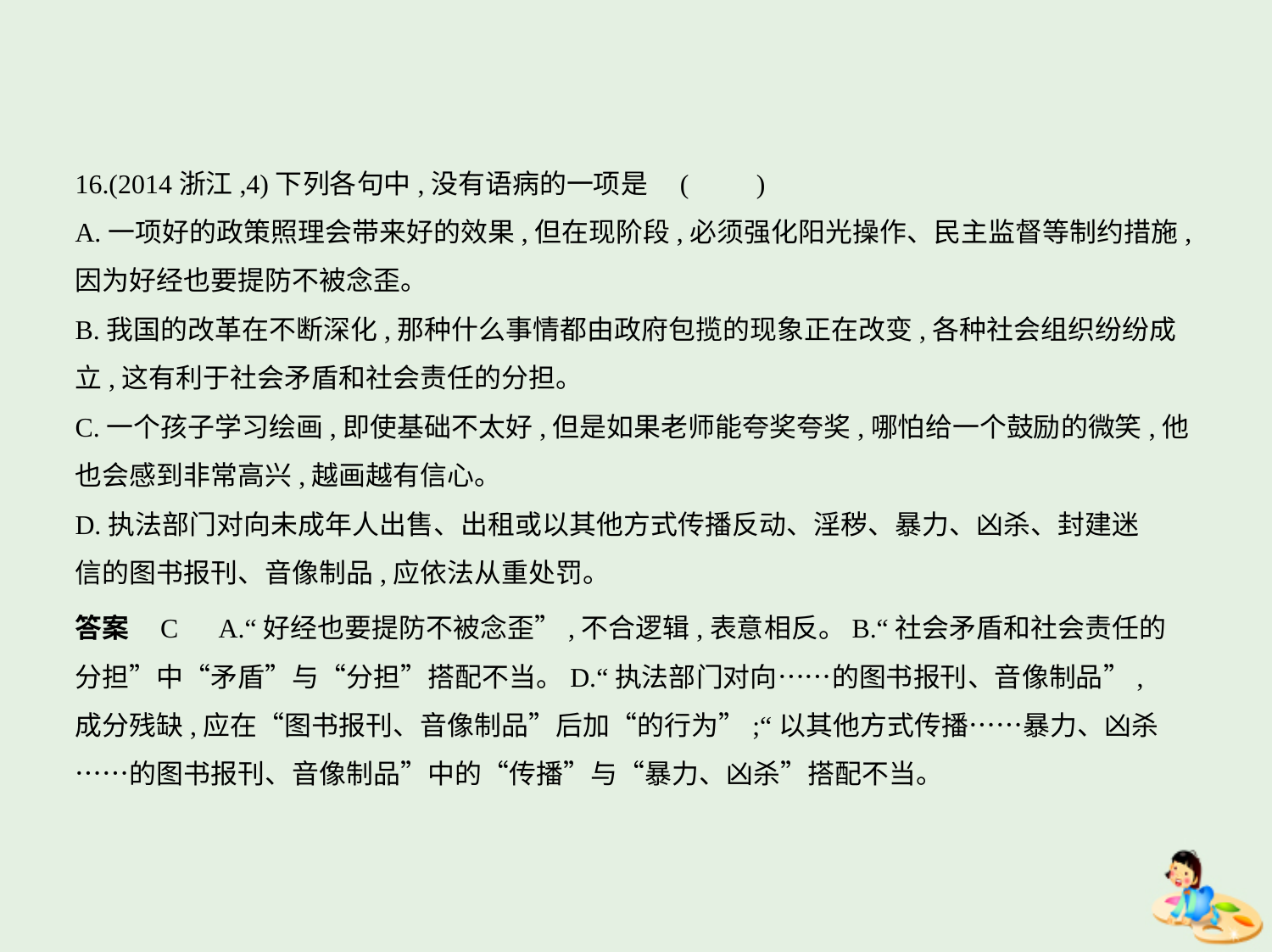

16.(2014浙江,4)下列各句中,没有语病的一项是 (　　)
A.一项好的政策照理会带来好的效果,但在现阶段,必须强化阳光操作、民主监督等制约措施,
因为好经也要提防不被念歪。
B.我国的改革在不断深化,那种什么事情都由政府包揽的现象正在改变,各种社会组织纷纷成
立,这有利于社会矛盾和社会责任的分担。
C.一个孩子学习绘画,即使基础不太好,但是如果老师能夸奖夸奖,哪怕给一个鼓励的微笑,他
也会感到非常高兴,越画越有信心。
D.执法部门对向未成年人出售、出租或以其他方式传播反动、淫秽、暴力、凶杀、封建迷
信的图书报刊、音像制品,应依法从重处罚。
答案    C　A.“好经也要提防不被念歪”,不合逻辑,表意相反。B.“社会矛盾和社会责任的
分担”中“矛盾”与“分担”搭配不当。D.“执法部门对向……的图书报刊、音像制品”,
成分残缺,应在“图书报刊、音像制品”后加“的行为”;“以其他方式传播……暴力、凶杀
……的图书报刊、音像制品”中的“传播”与“暴力、凶杀”搭配不当。